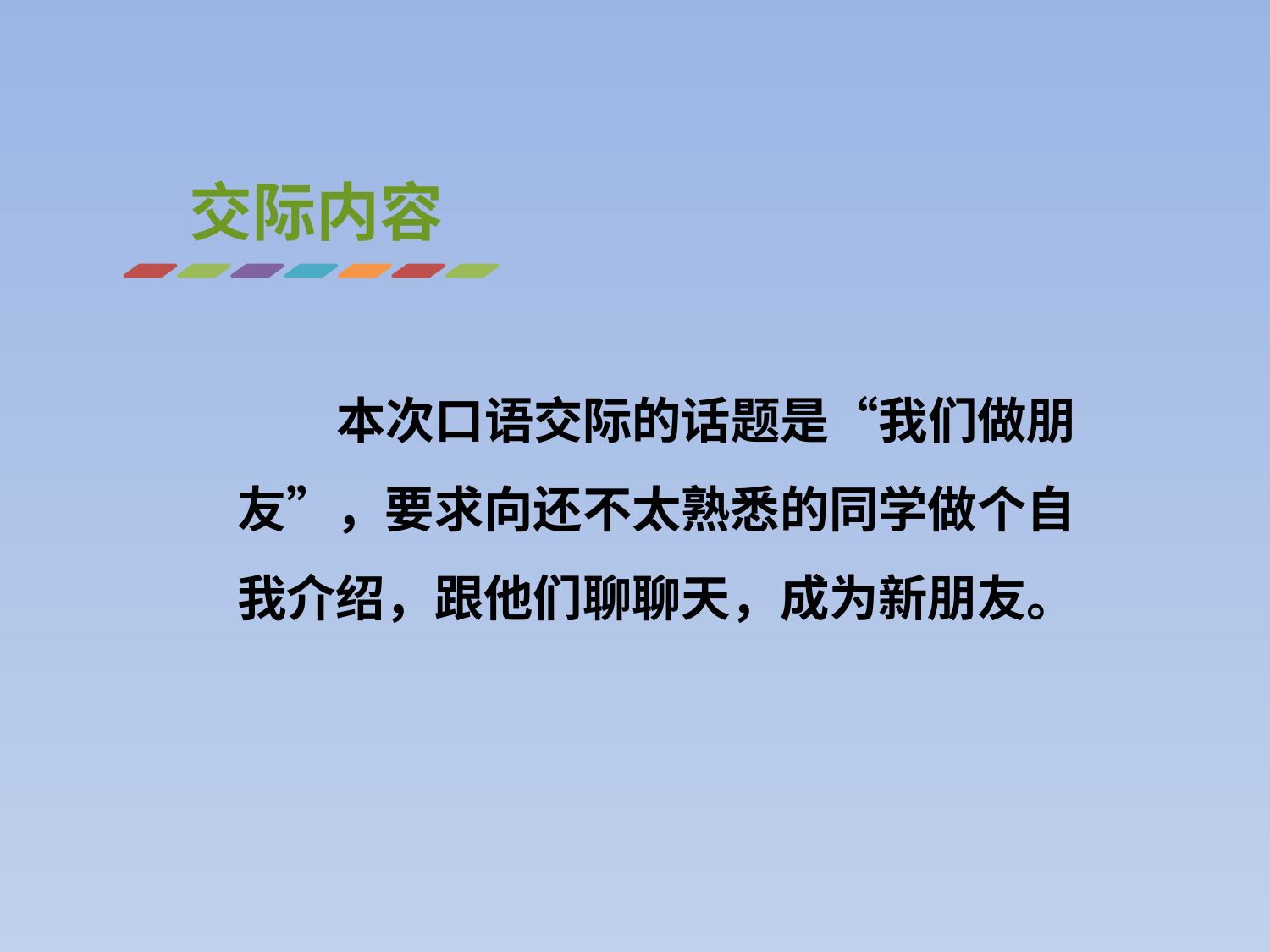

交际内容

本次口语交际的话题是“我们做朋友”，要求向还不太熟悉的同学做个自我介绍，跟他们聊聊天，成为新朋友。